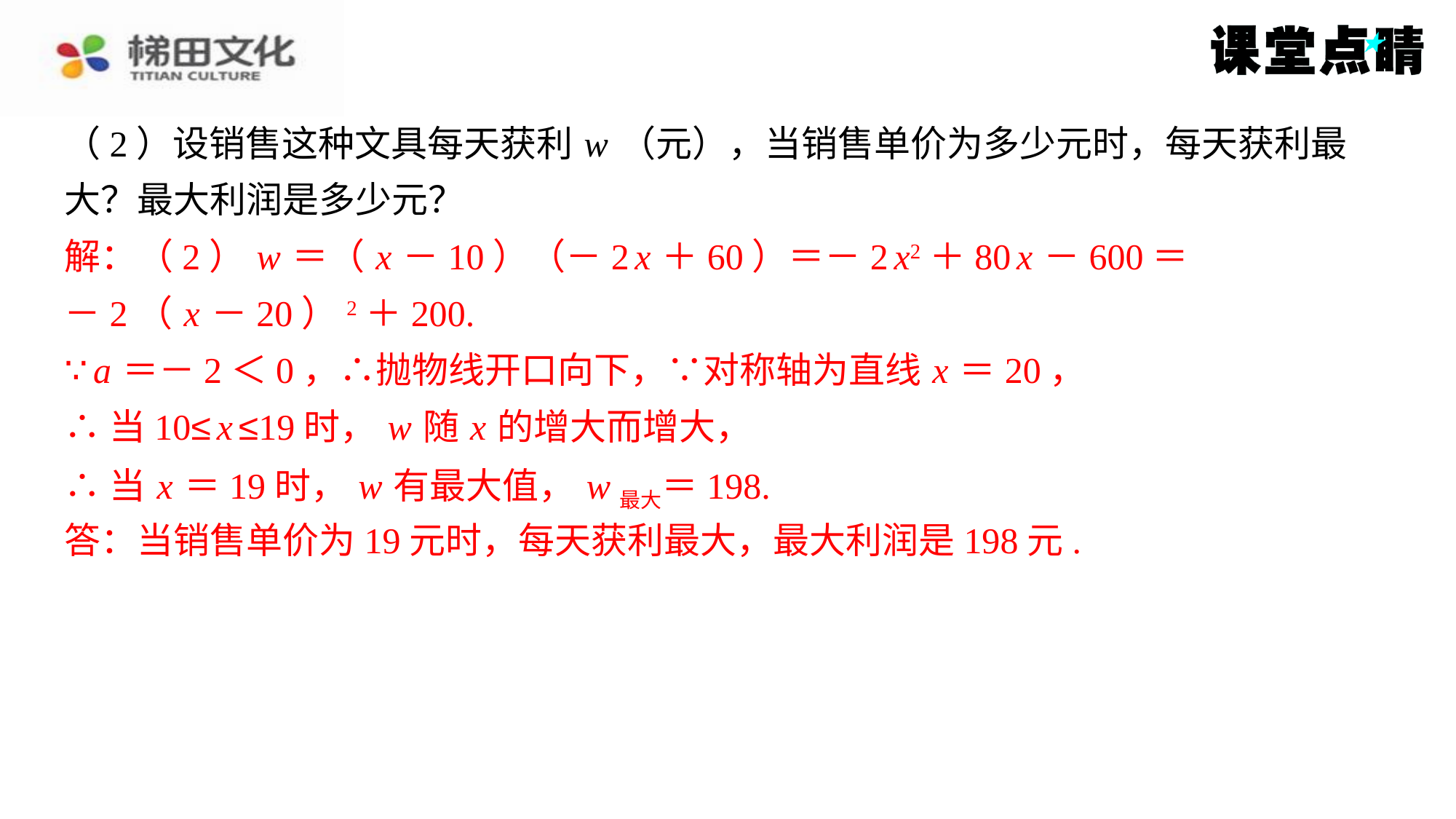

（2）设销售这种文具每天获利 w （元），当销售单价为多少元时，每天获利最
大？最大利润是多少元？
解：（2） w ＝（ x －10）（－2 x ＋60）＝－2 x2＋80 x －600＝
－2（ x －20）2＋200.
∵ a ＝－2＜0，∴抛物线开口向下，∵对称轴为直线 x ＝20，
∴当10≤ x ≤19时， w 随 x 的增大而增大，
∴当 x ＝19时， w 有最大值， w最大＝198.
答：当销售单价为19元时，每天获利最大，最大利润是198元.
解：（2） w ＝（ x －10）（－2 x ＋60）＝－2 x2＋80 x －600＝
－2（ x －20）2＋200.
∵ a ＝－2＜0，∴抛物线开口向下，∵对称轴为直线 x ＝20，
∴当10≤ x ≤19时， w 随 x 的增大而增大，
∴当 x ＝19时， w 有最大值， w最大＝198.
答：当销售单价为19元时，每天获利最大，最大利润是198元.